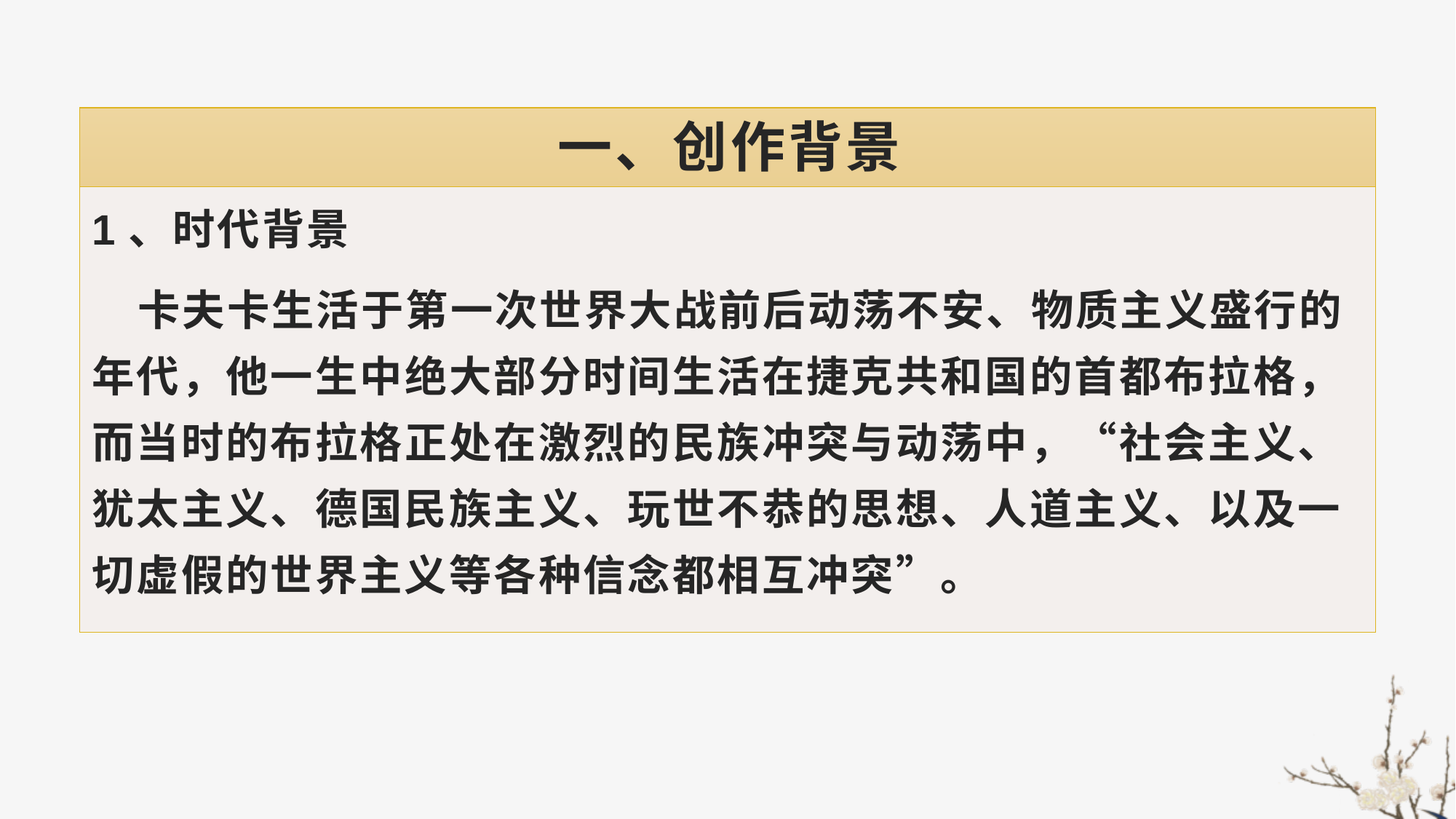

# 一、创作背景
1、时代背景
   卡夫卡生活于第一次世界大战前后动荡不安、物质主义盛行的年代，他一生中绝大部分时间生活在捷克共和国的首都布拉格，而当时的布拉格正处在激烈的民族冲突与动荡中，“社会主义、犹太主义、德国民族主义、玩世不恭的思想、人道主义、以及一切虚假的世界主义等各种信念都相互冲突”。